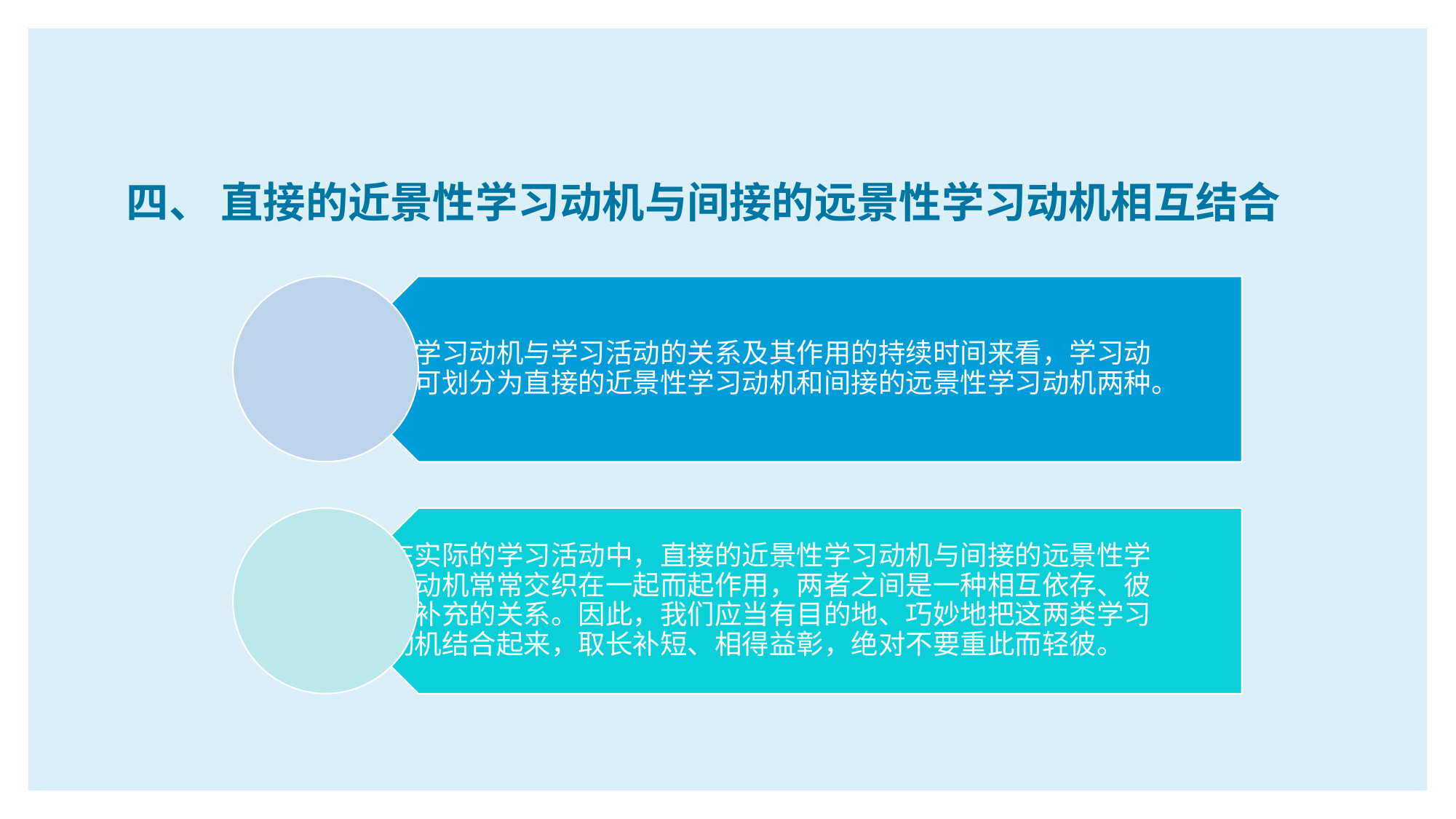

四、 直接的近景性学习动机与间接的远景性学习动机相互结合

从学习动机与学习活动的关系及其作用的持续时间来看，学习动机可划分为直接的近景性学习动机和间接的远景性学习动机两种。
在实际的学习活动中，直接的近景性学习动机与间接的远景性学习动机常常交织在一起而起作用，两者之间是一种相互依存、彼此补充的关系。因此，我们应当有目的地、巧妙地把这两类学习动机结合起来，取长补短、相得益彰，绝对不要重此而轻彼。